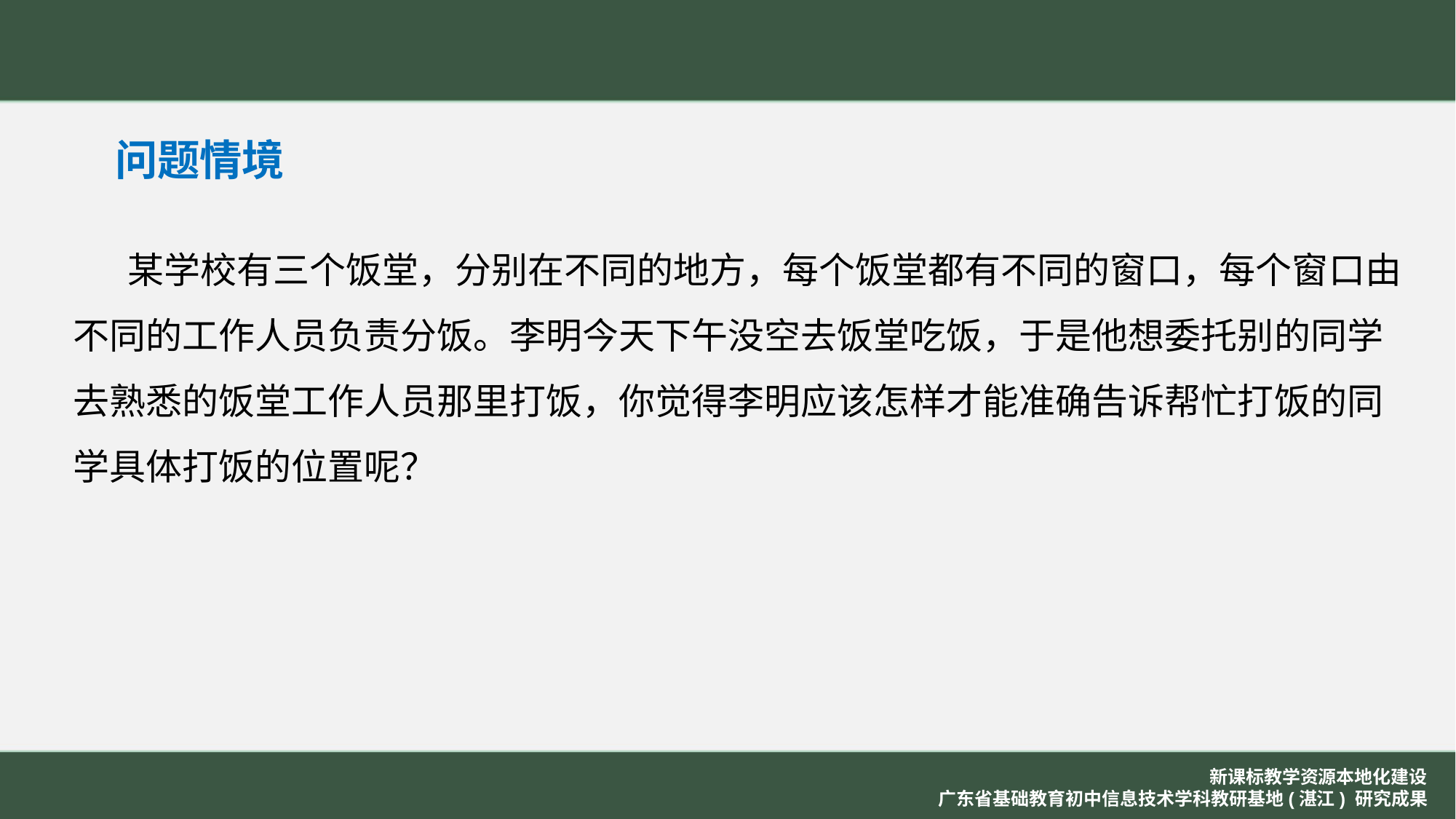

问题情境
某学校有三个饭堂，分别在不同的地方，每个饭堂都有不同的窗口，每个窗口由不同的工作人员负责分饭。李明今天下午没空去饭堂吃饭，于是他想委托别的同学去熟悉的饭堂工作人员那里打饭，你觉得李明应该怎样才能准确告诉帮忙打饭的同学具体打饭的位置呢？